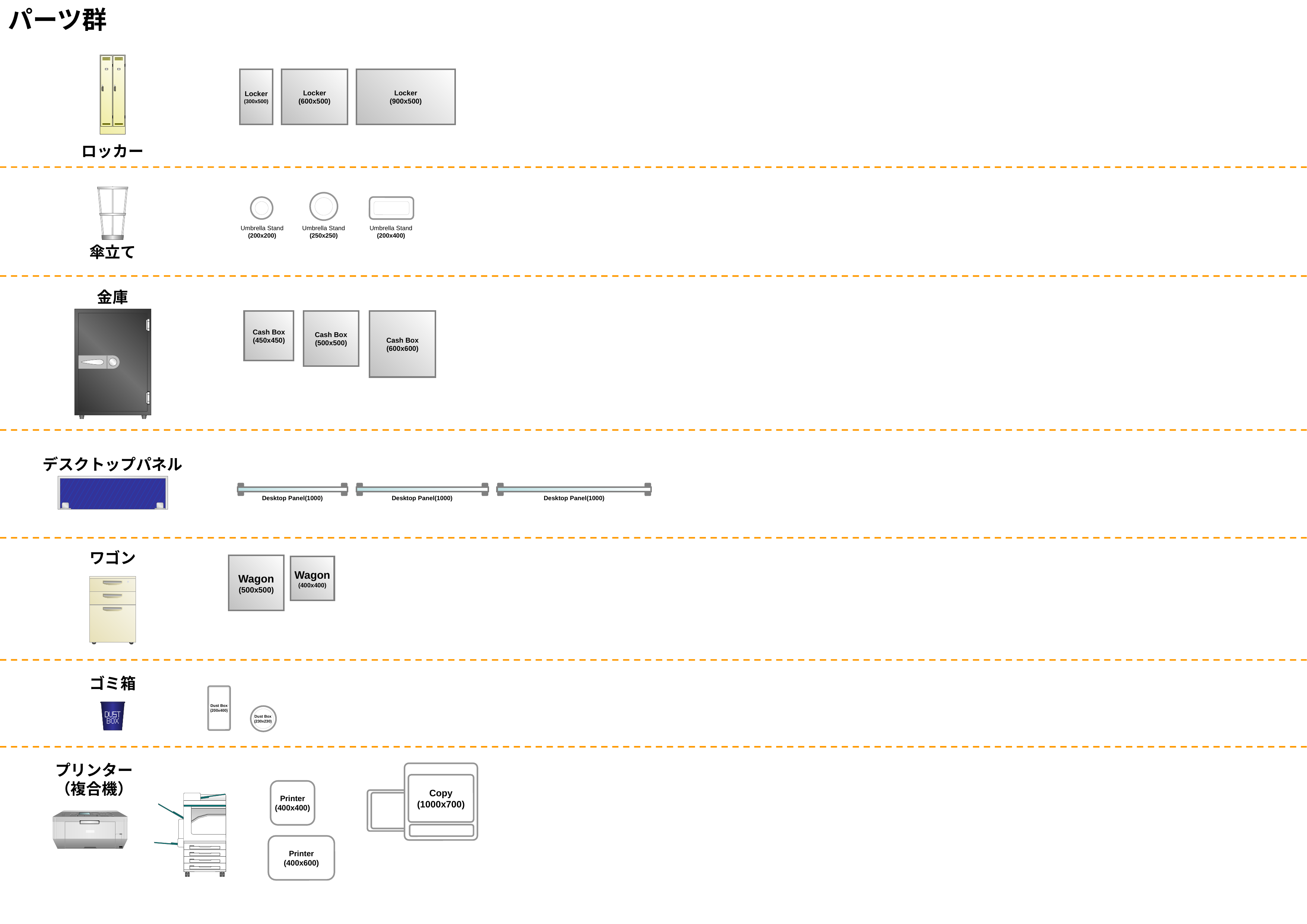

パーツ群

Locker
(300x500)
Locker
(600x500)
Locker
(900x500)
ロッカー

Umbrella Stand
(200x200)
Umbrella Stand
(250x250)
Umbrella Stand
(200x400)
傘立て

金庫

Cash Box
(450x450)
Cash Box
(500x500)
Cash Box
(600x600)

デスクトップパネル

Desktop Panel(1000)
Desktop Panel(1000)
Desktop Panel(1000)

ワゴン
Wagon
(500x500)
Wagon
(400x400)

ゴミ箱

Dust Box
(200x400)

Dust Box
(230x230)

プリンター
（複合機）

Copy
(1000x700)

Printer
(400x400)

Printer
(400x600)